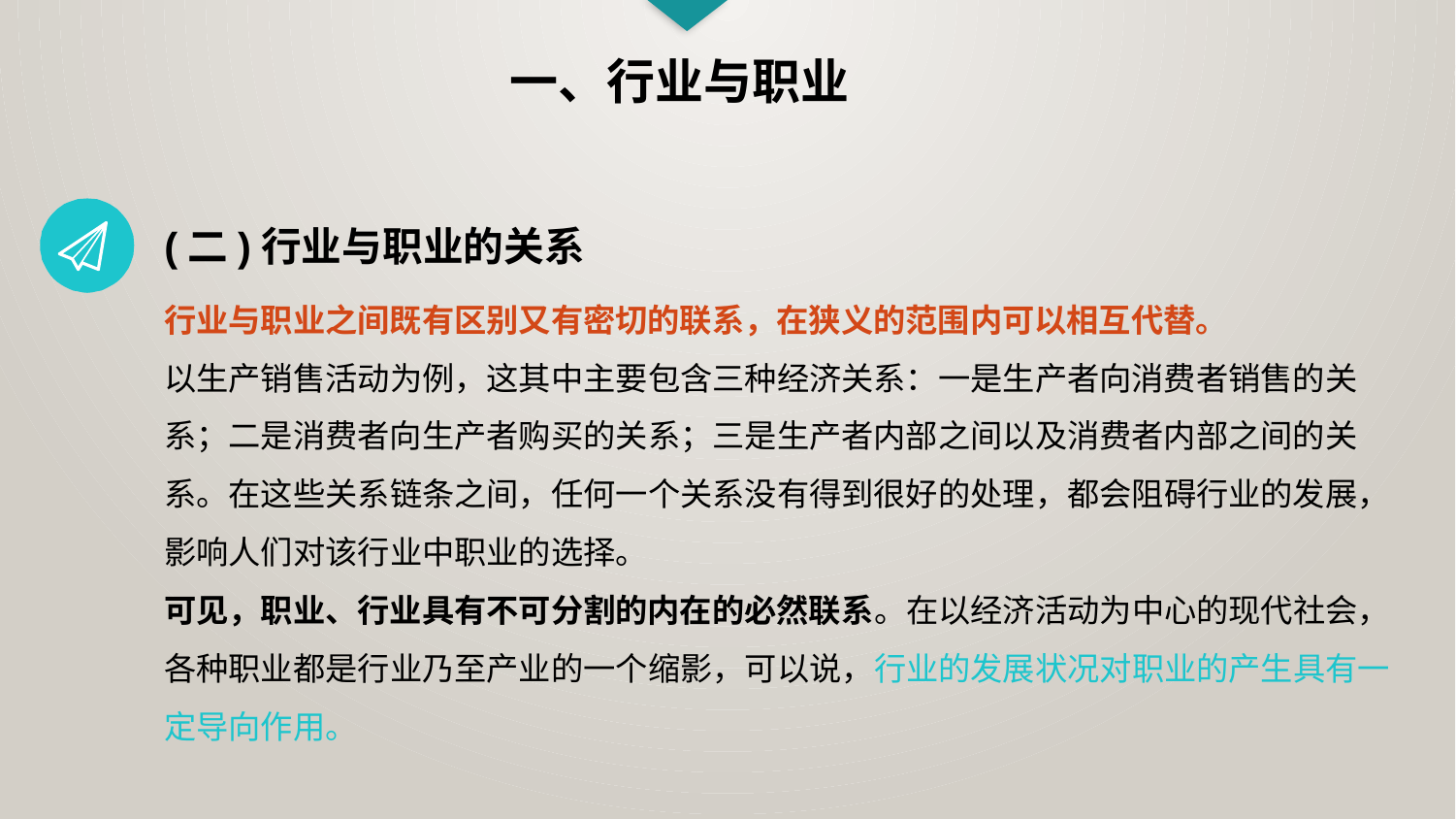

一、行业与职业

(二)行业与职业的关系

行业与职业之间既有区别又有密切的联系，在狭义的范围内可以相互代替。
以生产销售活动为例，这其中主要包含三种经济关系：一是生产者向消费者销售的关系；二是消费者向生产者购买的关系；三是生产者内部之间以及消费者内部之间的关系。在这些关系链条之间，任何一个关系没有得到很好的处理，都会阻碍行业的发展，影响人们对该行业中职业的选择。
可见，职业、行业具有不可分割的内在的必然联系。在以经济活动为中心的现代社会，各种职业都是行业乃至产业的一个缩影，可以说，行业的发展状况对职业的产生具有一定导向作用。
33